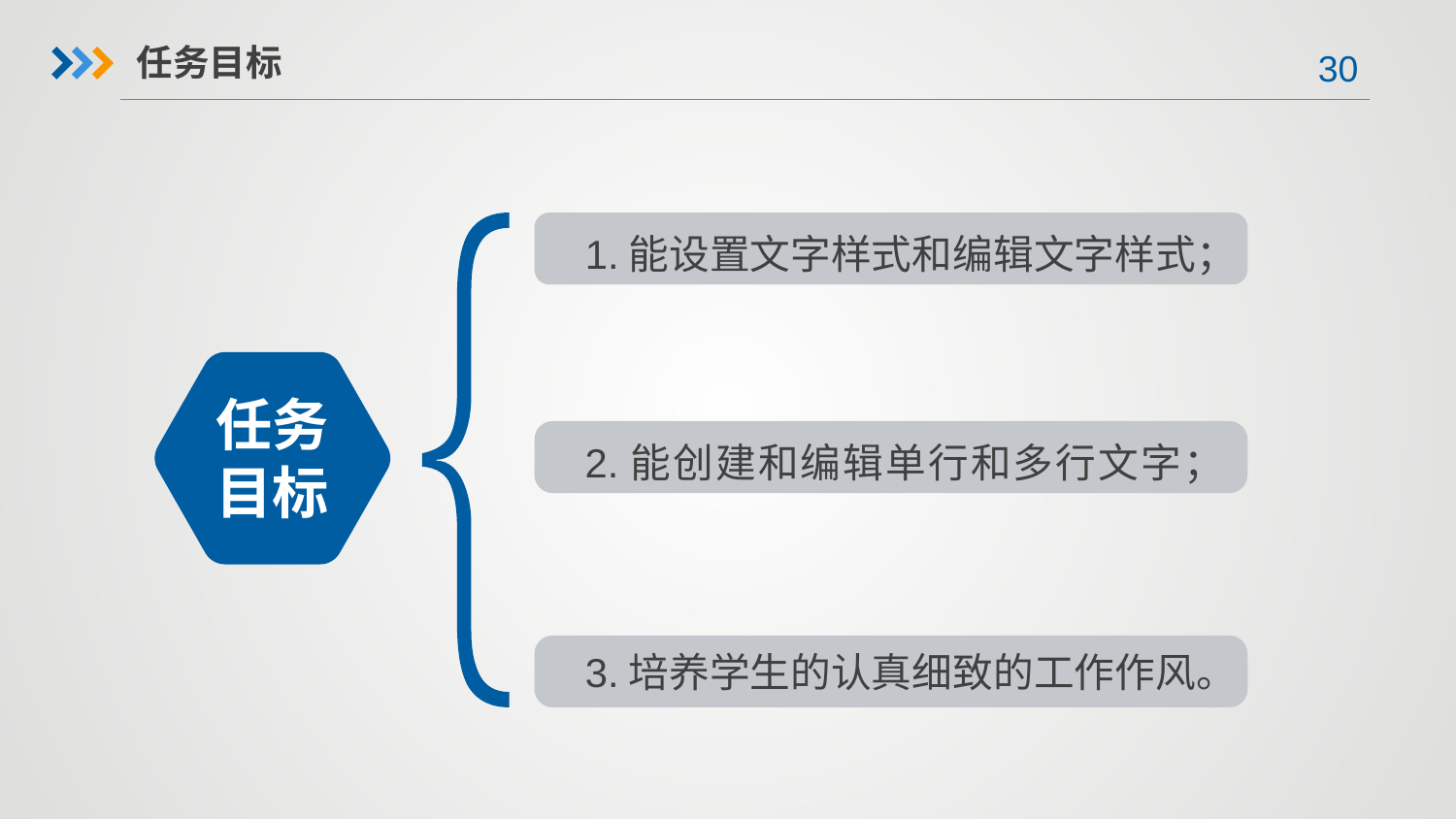

任务目标

1.能设置文字样式和编辑文字样式；

任务目标

2.能创建和编辑单行和多行文字；

3.培养学生的认真细致的工作作风。